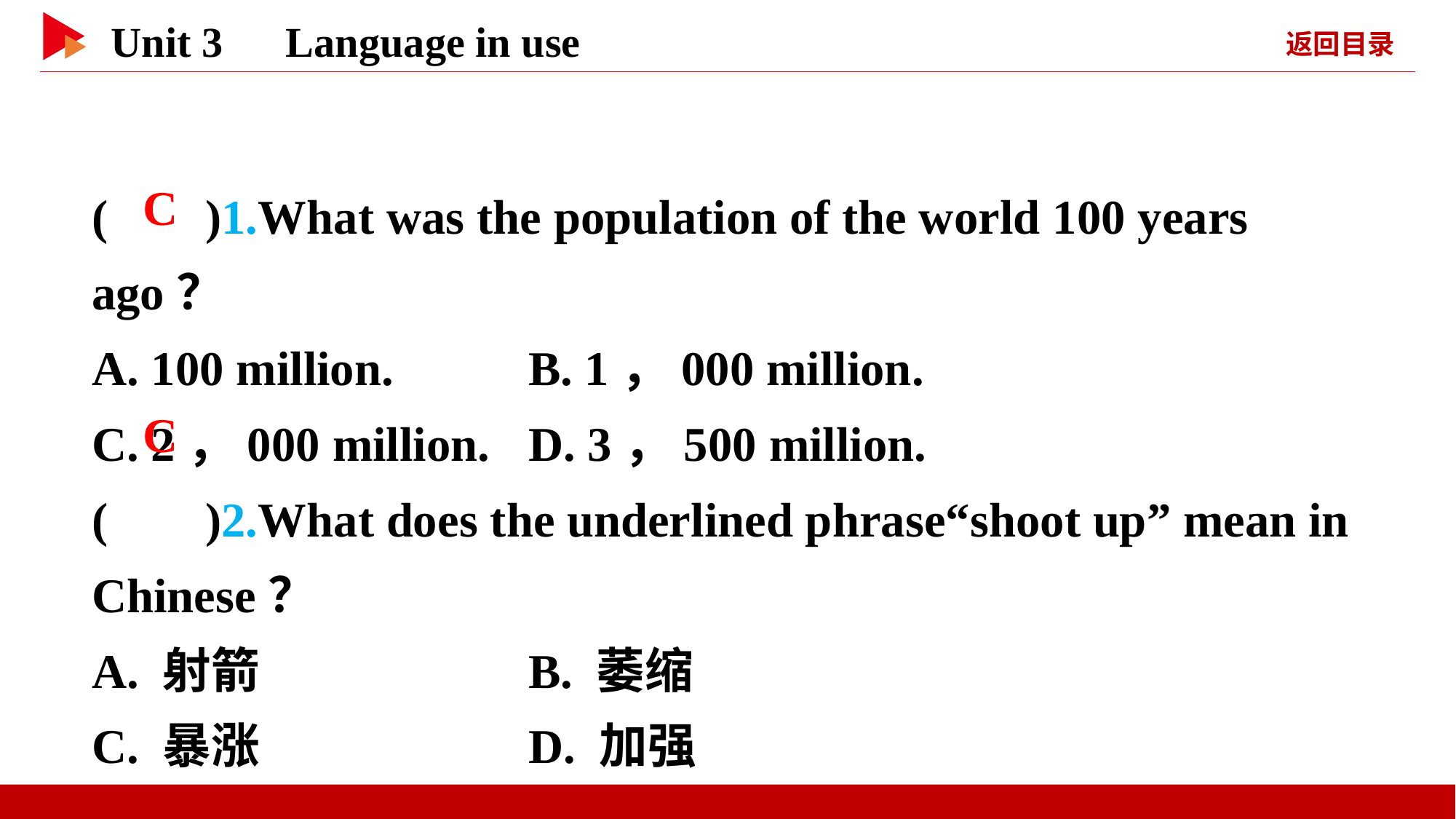

(        )1.What was the population of the world 100 years ago？
A. 100 million. 		B. 1，000 million.
C. 2，000 million. 	D. 3，500 million.
(        )2.What does the underlined phrase“shoot up” mean in Chinese？
A. 射箭               	B. 萎缩
C. 暴涨               	D. 加强
   C
   C